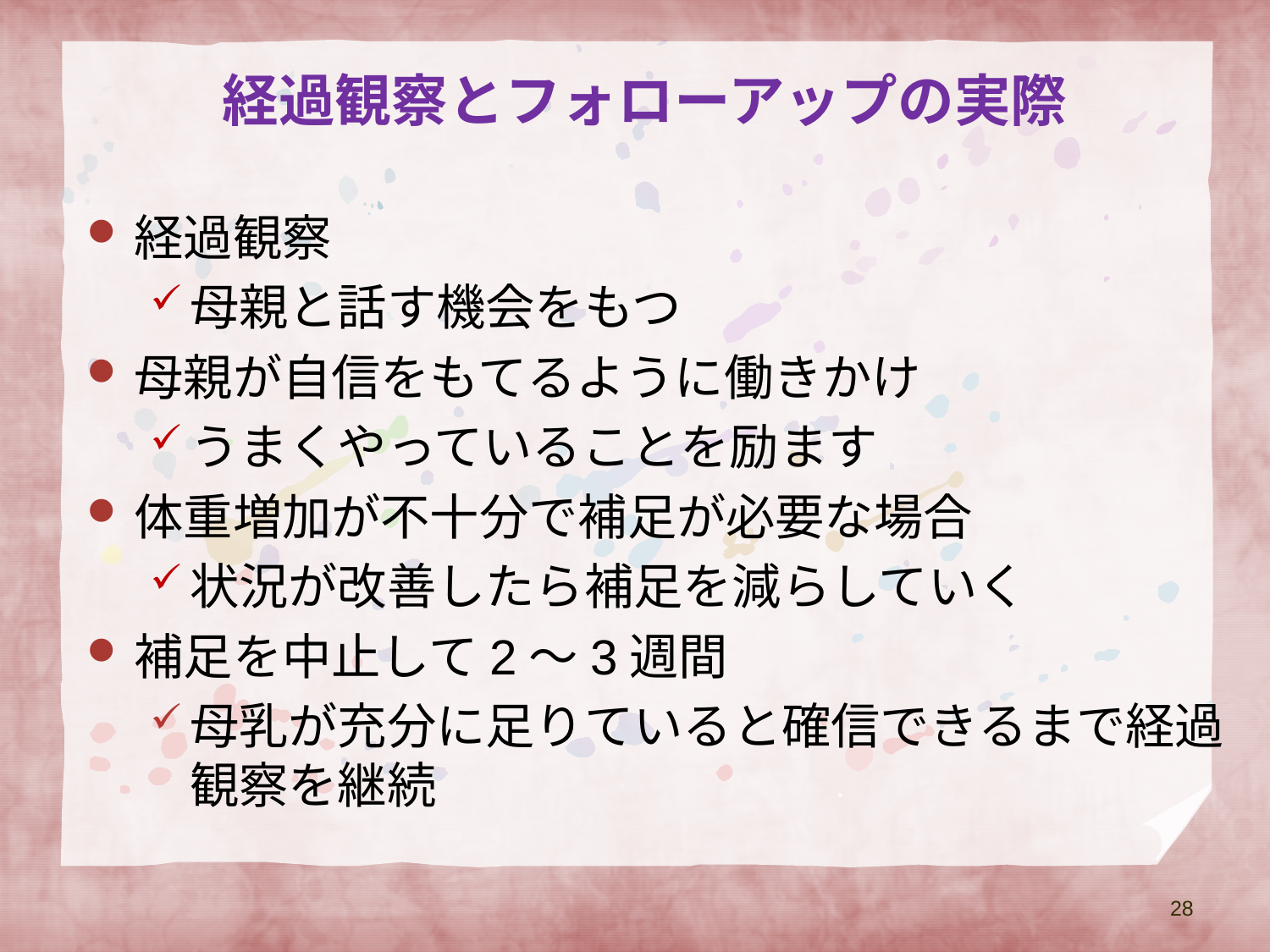

# 経過観察とフォローアップの実際
経過観察
母親と話す機会をもつ
母親が自信をもてるように働きかけ
うまくやっていることを励ます
体重増加が不十分で補足が必要な場合
状況が改善したら補足を減らしていく
補足を中止して2〜3週間
母乳が充分に足りていると確信できるまで経過観察を継続

28